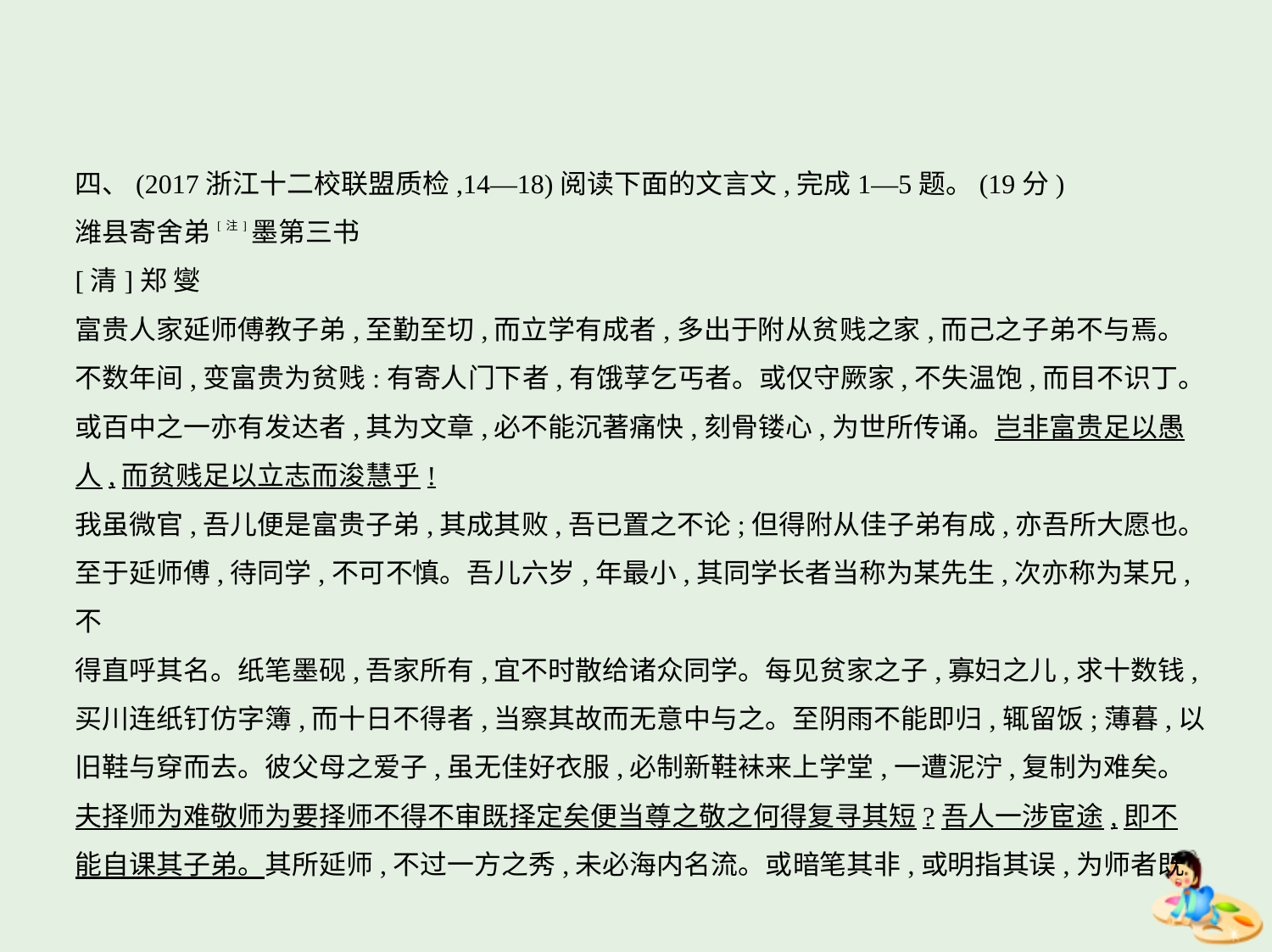

四、(2017浙江十二校联盟质检,14—18)阅读下面的文言文,完成1—5题。(19分)
潍县寄舍弟[注]墨第三书
[清]郑 燮
富贵人家延师傅教子弟,至勤至切,而立学有成者,多出于附从贫贱之家,而己之子弟不与焉。
不数年间,变富贵为贫贱:有寄人门下者,有饿莩乞丐者。或仅守厥家,不失温饱,而目不识丁。
或百中之一亦有发达者,其为文章,必不能沉著痛快,刻骨镂心,为世所传诵。岂非富贵足以愚
人,而贫贱足以立志而浚慧乎!
我虽微官,吾儿便是富贵子弟,其成其败,吾已置之不论;但得附从佳子弟有成,亦吾所大愿也。
至于延师傅,待同学,不可不慎。吾儿六岁,年最小,其同学长者当称为某先生,次亦称为某兄,不
得直呼其名。纸笔墨砚,吾家所有,宜不时散给诸众同学。每见贫家之子,寡妇之儿,求十数钱,
买川连纸钉仿字簿,而十日不得者,当察其故而无意中与之。至阴雨不能即归,辄留饭;薄暮,以
旧鞋与穿而去。彼父母之爱子,虽无佳好衣服,必制新鞋袜来上学堂,一遭泥泞,复制为难矣。
夫择师为难敬师为要择师不得不审既择定矣便当尊之敬之何得复寻其短?吾人一涉宦途,即不
能自课其子弟。其所延师,不过一方之秀,未必海内名流。或暗笔其非,或明指其误,为师者既